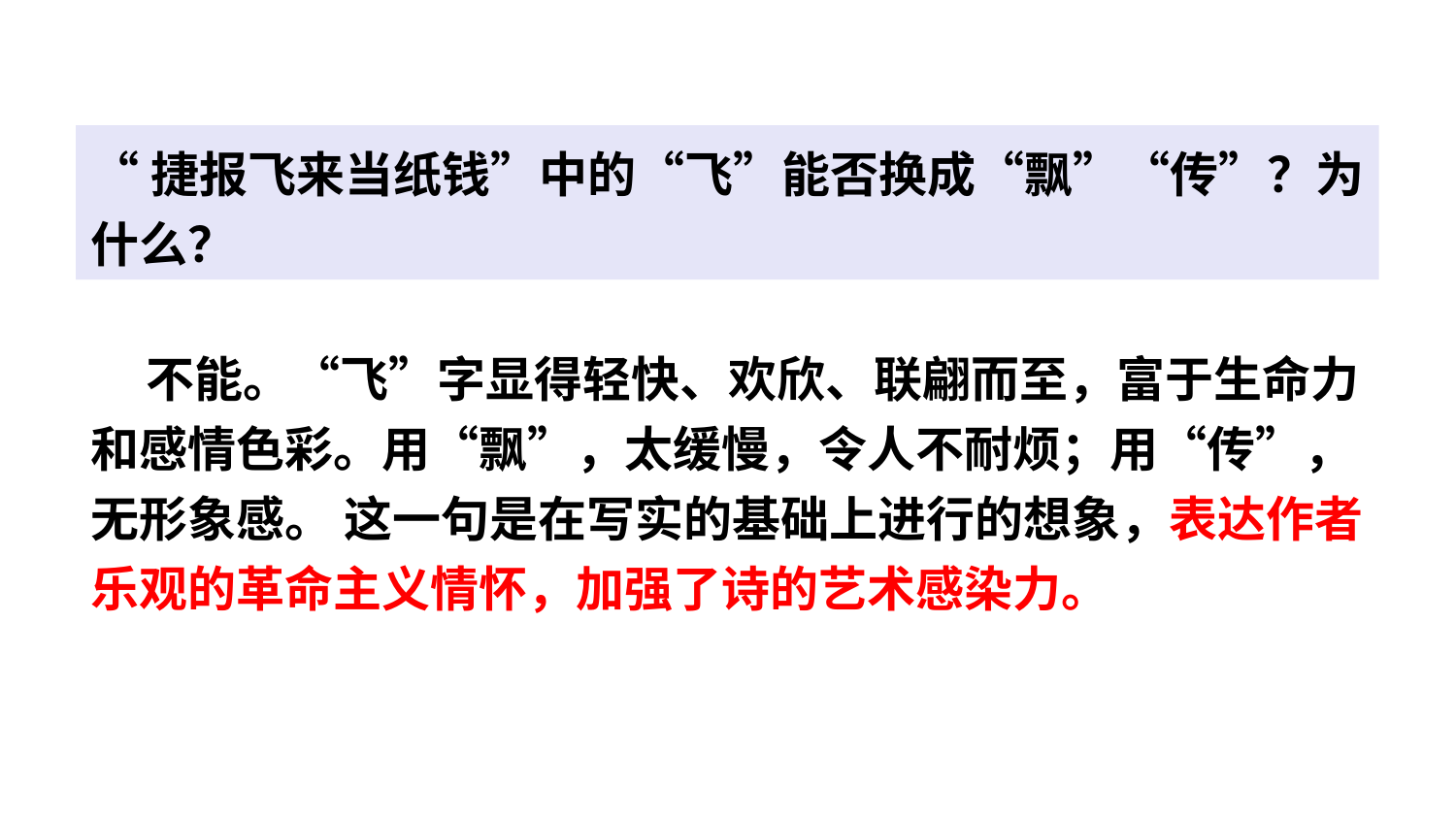

“捷报飞来当纸钱”中的“飞”能否换成“飘”“传”？为什么？
    不能。“飞”字显得轻快、欢欣、联翩而至，富于生命力和感情色彩。用“飘”，太缓慢，令人不耐烦；用“传”，无形象感。 这一句是在写实的基础上进行的想象，表达作者乐观的革命主义情怀，加强了诗的艺术感染力。